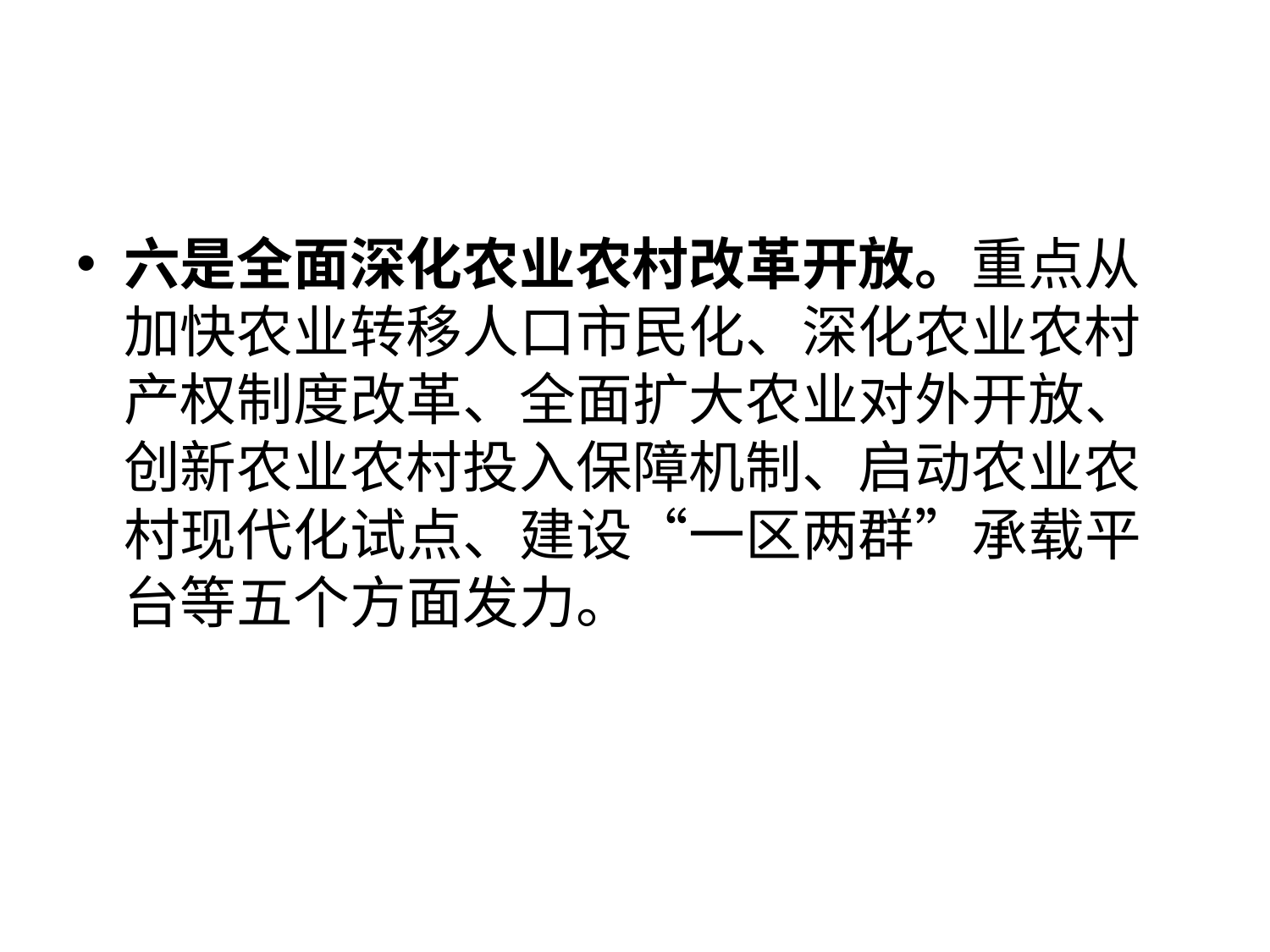

#
六是全面深化农业农村改革开放。重点从加快农业转移人口市民化、深化农业农村产权制度改革、全面扩大农业对外开放、创新农业农村投入保障机制、启动农业农村现代化试点、建设“一区两群”承载平台等五个方面发力。